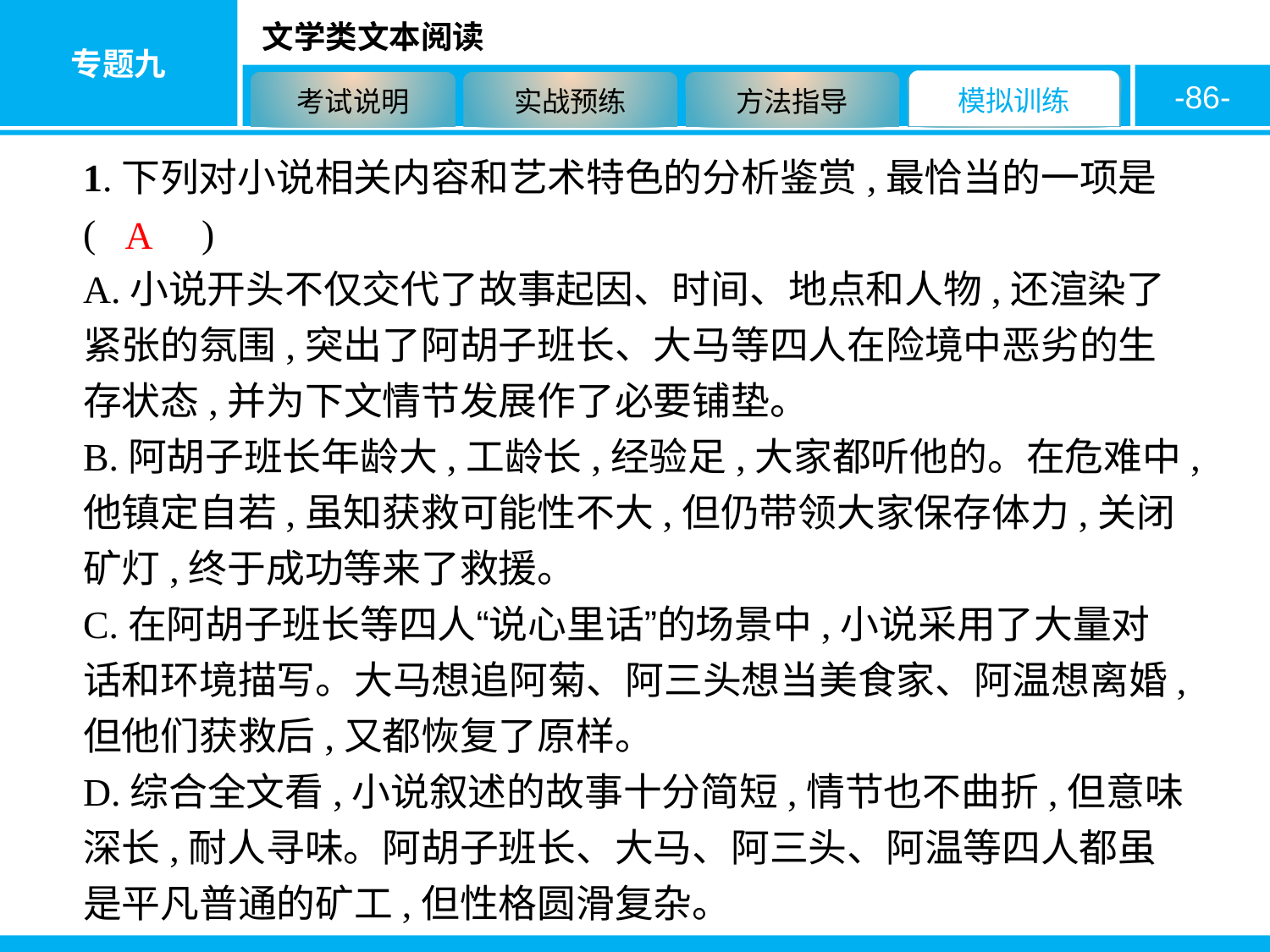

-86-
1.下列对小说相关内容和艺术特色的分析鉴赏,最恰当的一项是 ( 　　)
A.小说开头不仅交代了故事起因、时间、地点和人物,还渲染了紧张的氛围,突出了阿胡子班长、大马等四人在险境中恶劣的生存状态,并为下文情节发展作了必要铺垫。
B.阿胡子班长年龄大,工龄长,经验足,大家都听他的。在危难中,他镇定自若,虽知获救可能性不大,但仍带领大家保存体力,关闭矿灯,终于成功等来了救援。
C.在阿胡子班长等四人“说心里话”的场景中,小说采用了大量对话和环境描写。大马想追阿菊、阿三头想当美食家、阿温想离婚,但他们获救后,又都恢复了原样。
D.综合全文看,小说叙述的故事十分简短,情节也不曲折,但意味深长,耐人寻味。阿胡子班长、大马、阿三头、阿温等四人都虽是平凡普通的矿工,但性格圆滑复杂。
A